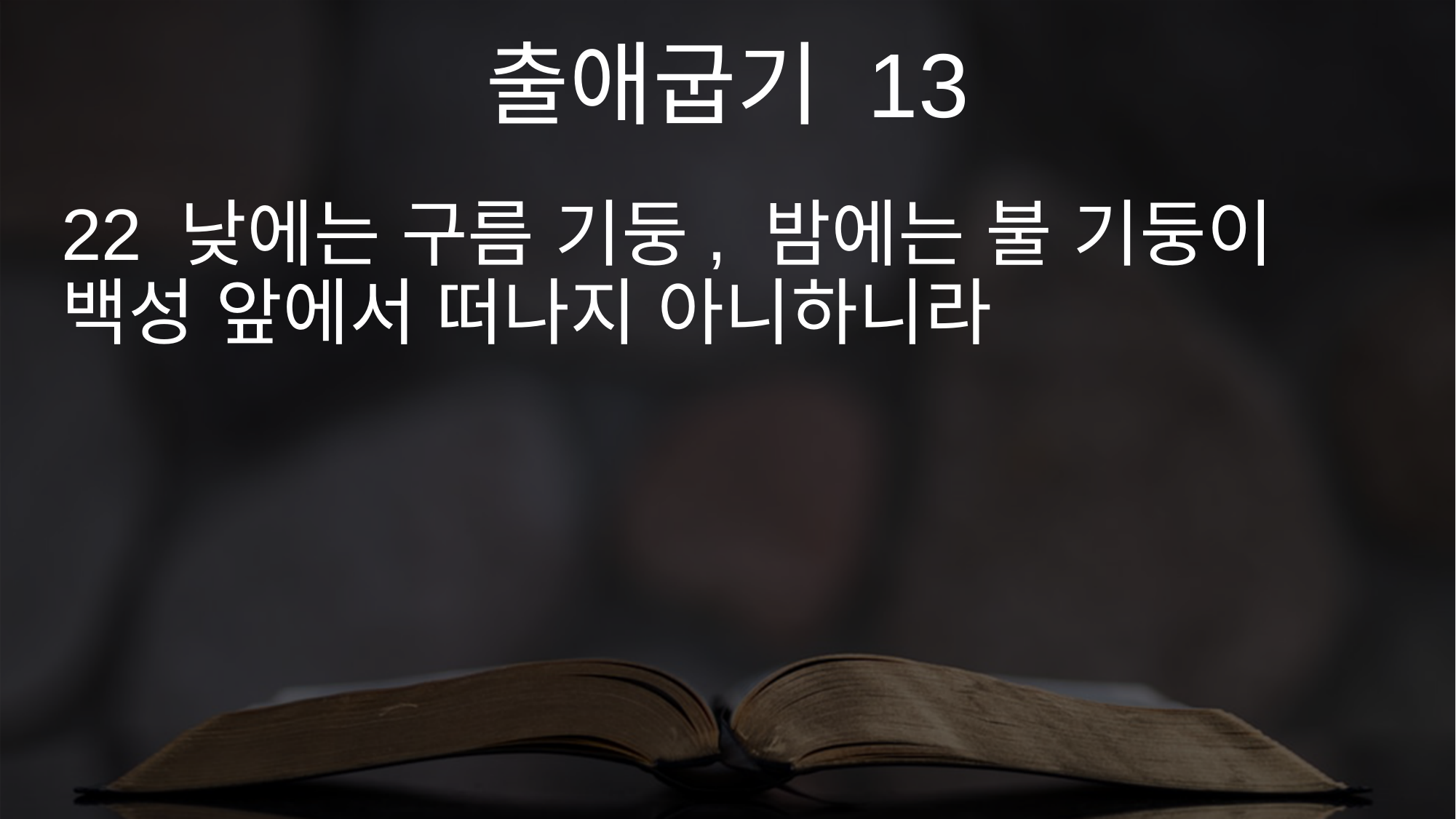

출애굽기 13
22 낮에는 구름 기둥, 밤에는 불 기둥이 백성 앞에서 떠나지 아니하니라